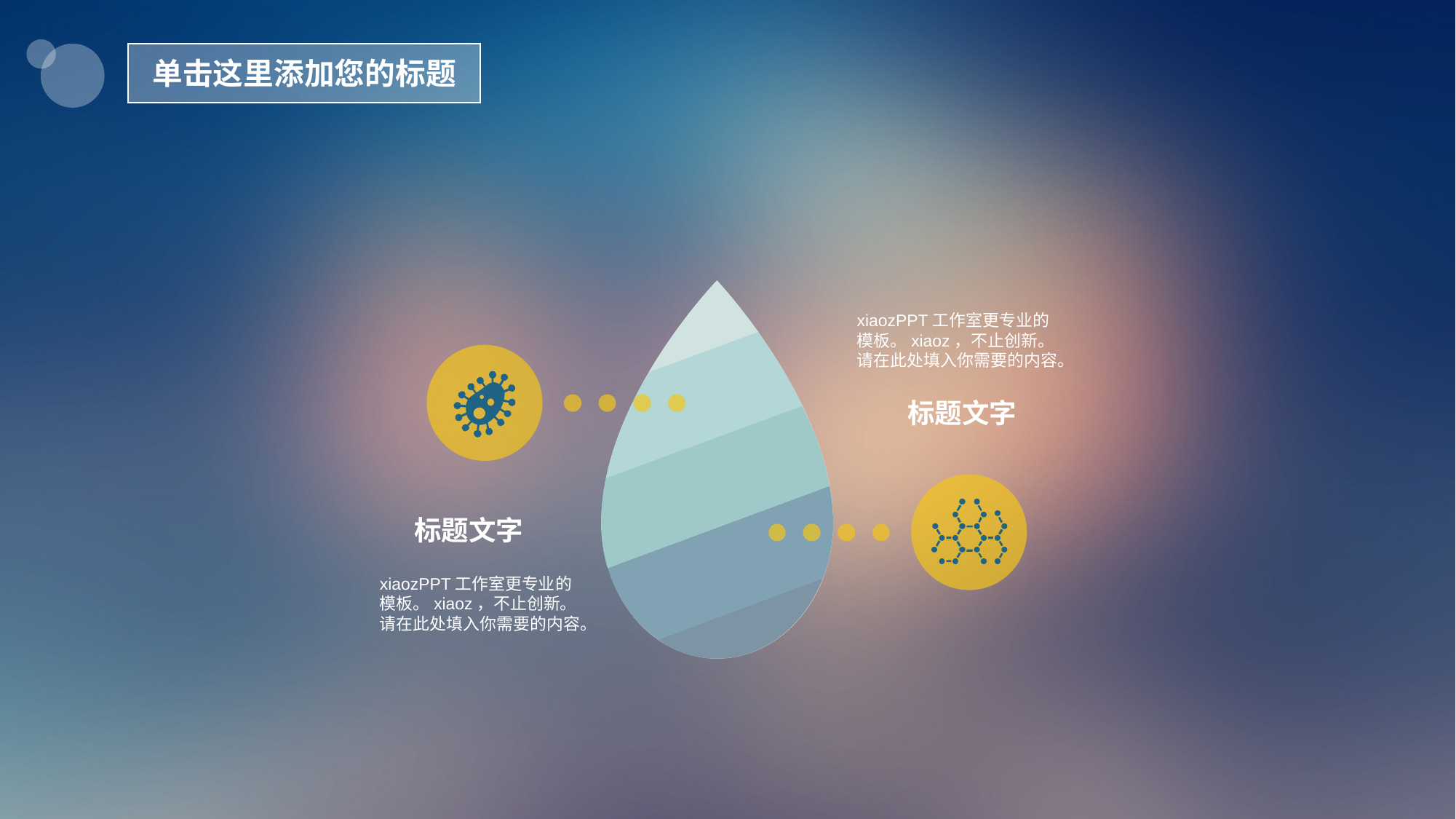

单击这里添加您的标题

xiaozPPT工作室更专业的模板。xiaoz，不止创新。请在此处填入你需要的内容。
标题文字
标题文字
xiaozPPT工作室更专业的模板。xiaoz，不止创新。请在此处填入你需要的内容。